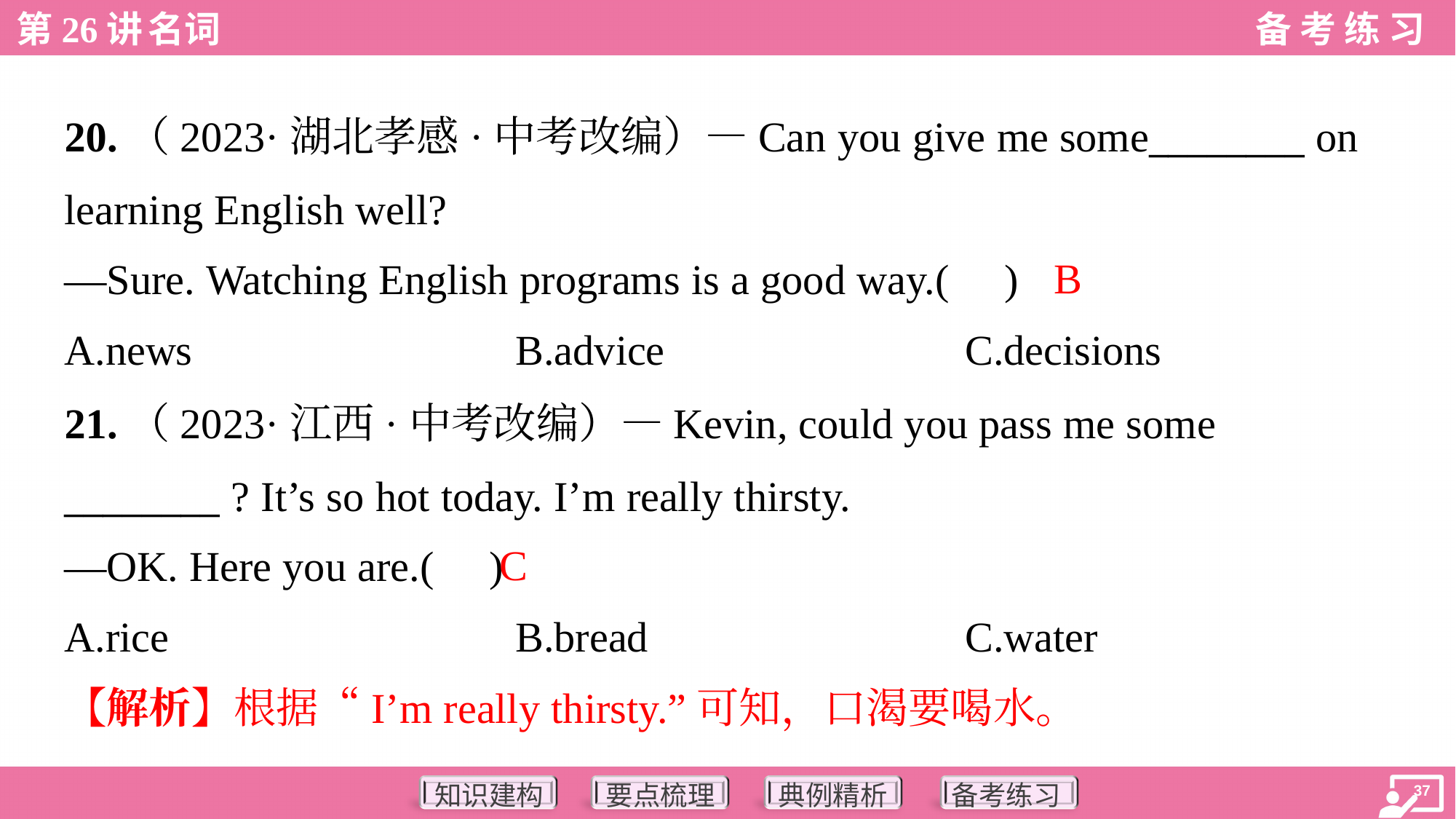

20.（2023·湖北孝感·中考改编）—Can you give me some________ on
learning English well?
—Sure. Watching English programs is a good way.(     )
B
A.news	B.advice	C.decisions
21.（2023·江西·中考改编）—Kevin, could you pass me some
________ ? It’s so hot today. I’m really thirsty.
—OK. Here you are.(     )
C
A.rice	B.bread	C.water
【解析】根据“I’m really thirsty.”可知，口渴要喝水。